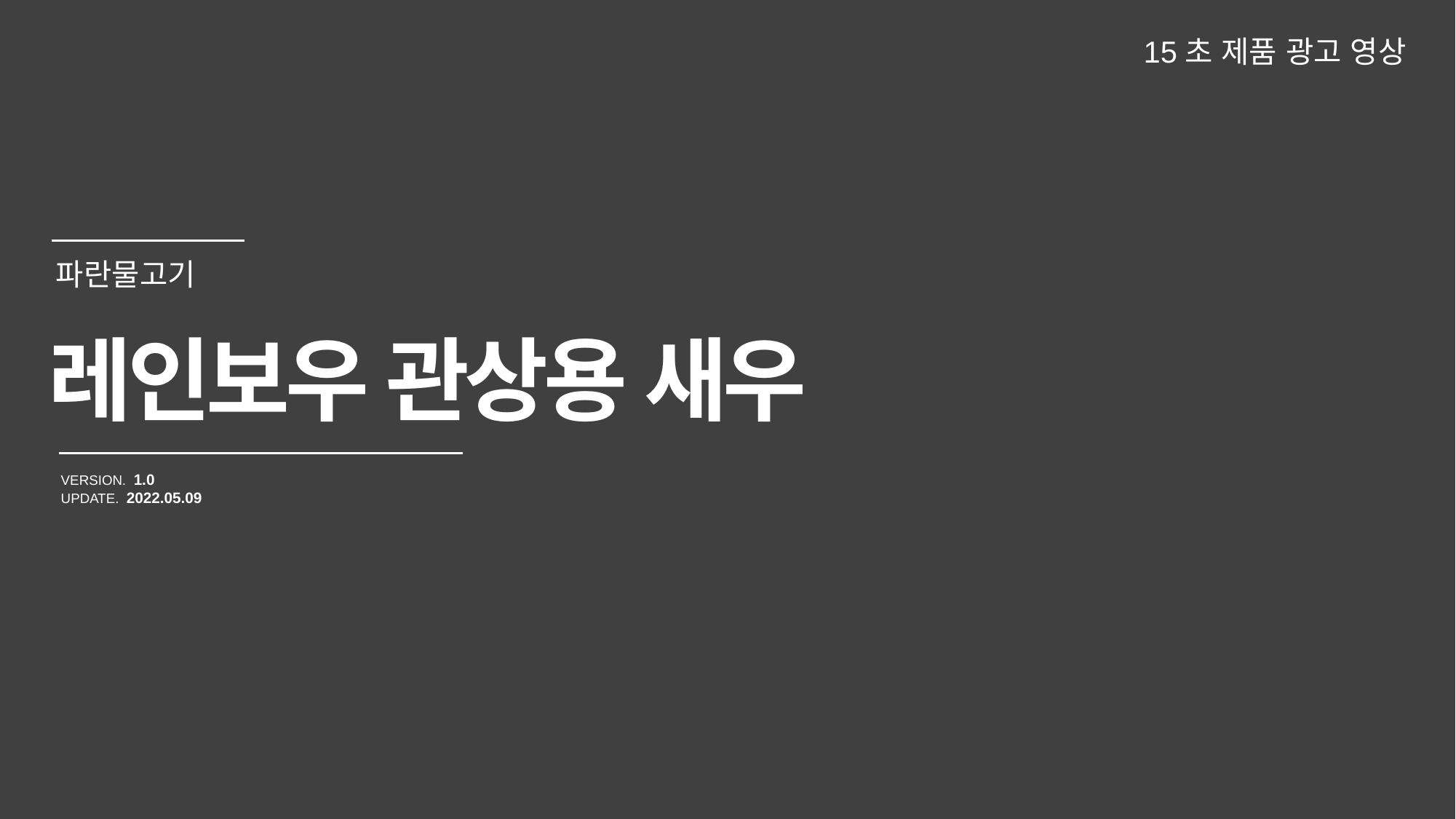

15초 제품 광고 영상
레인보우 관상용 새우
VERSION.  1.0
UPDATE.  2022.05.09

파란물고기